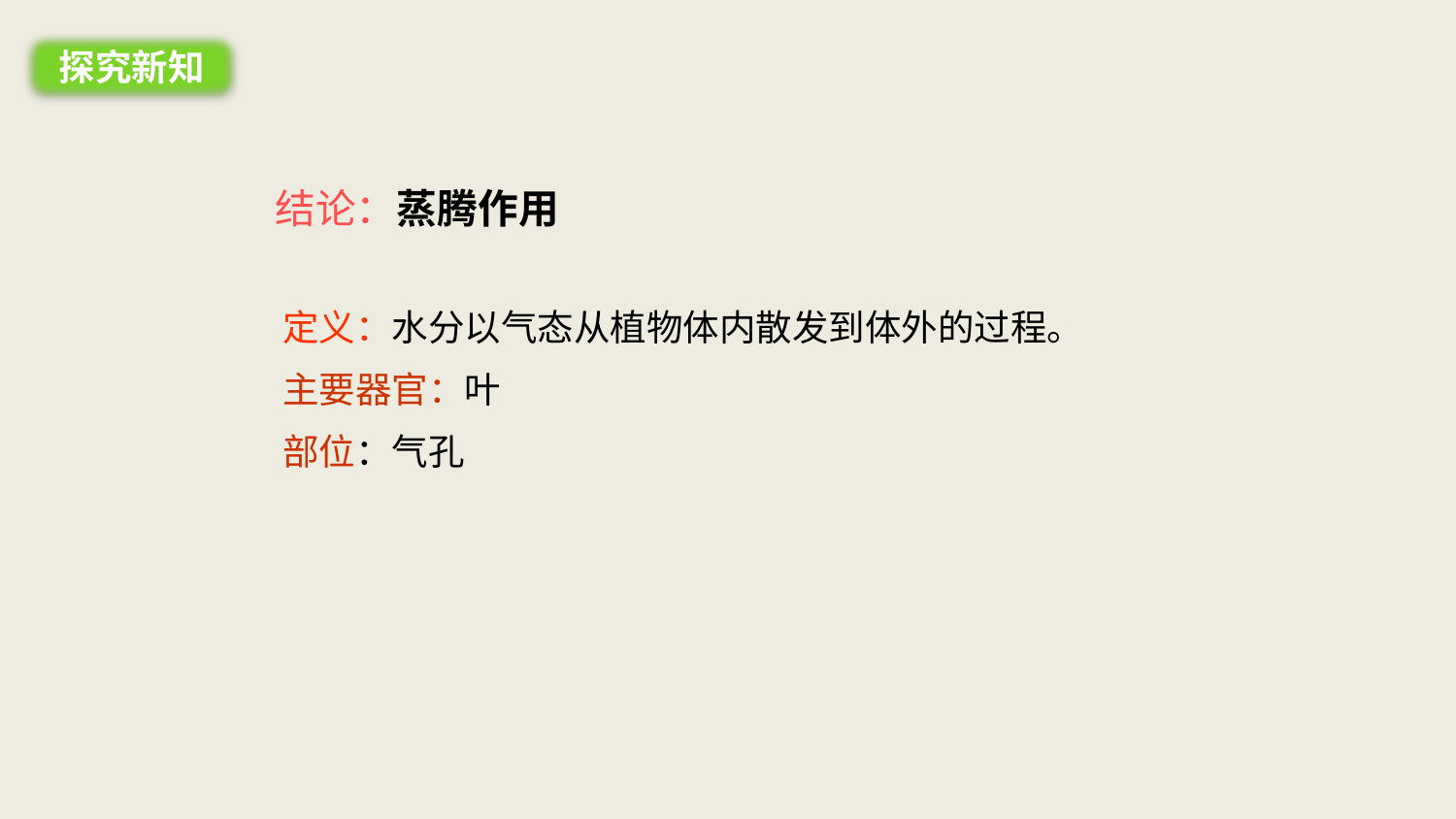

探究新知
结论：蒸腾作用
定义：水分以气态从植物体内散发到体外的过程。
主要器官：叶
部位：气孔